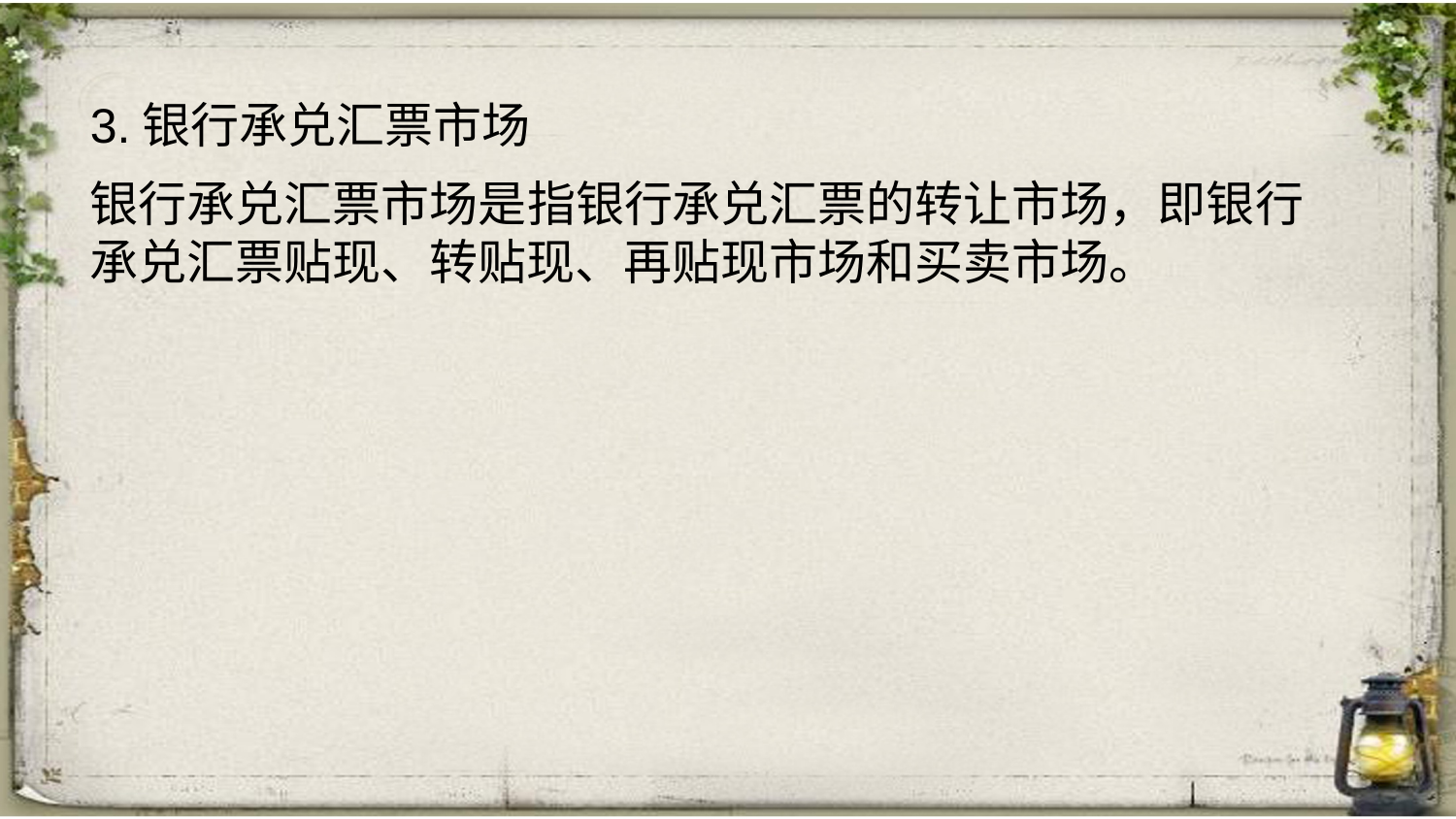

3.银行承兑汇票市场
银行承兑汇票市场是指银行承兑汇票的转让市场，即银行承兑汇票贴现、转贴现、再贴现市场和买卖市场。